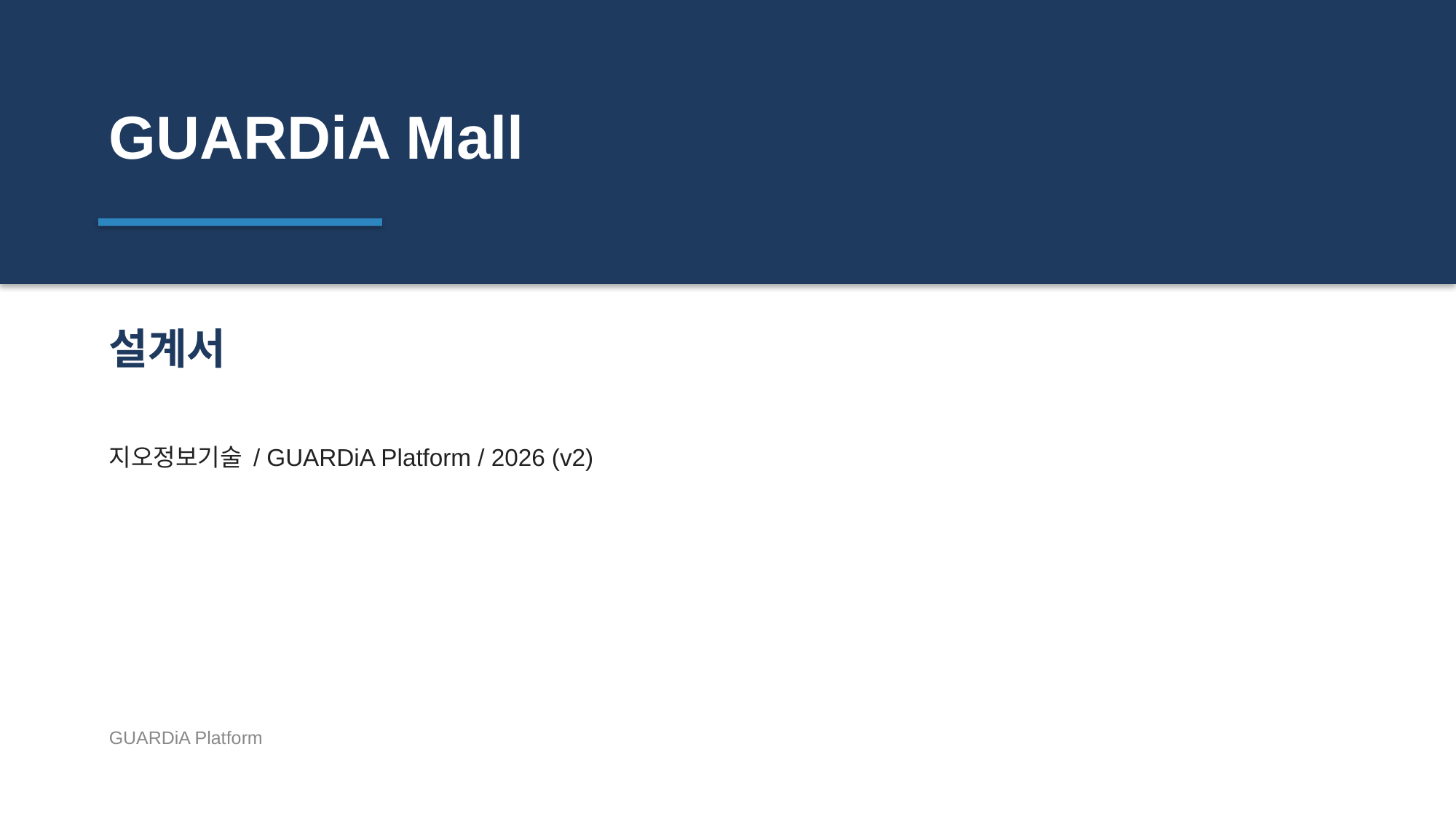

GUARDiA Mall

설계서
지오정보기술 / GUARDiA Platform / 2026 (v2)
GUARDiA Platform